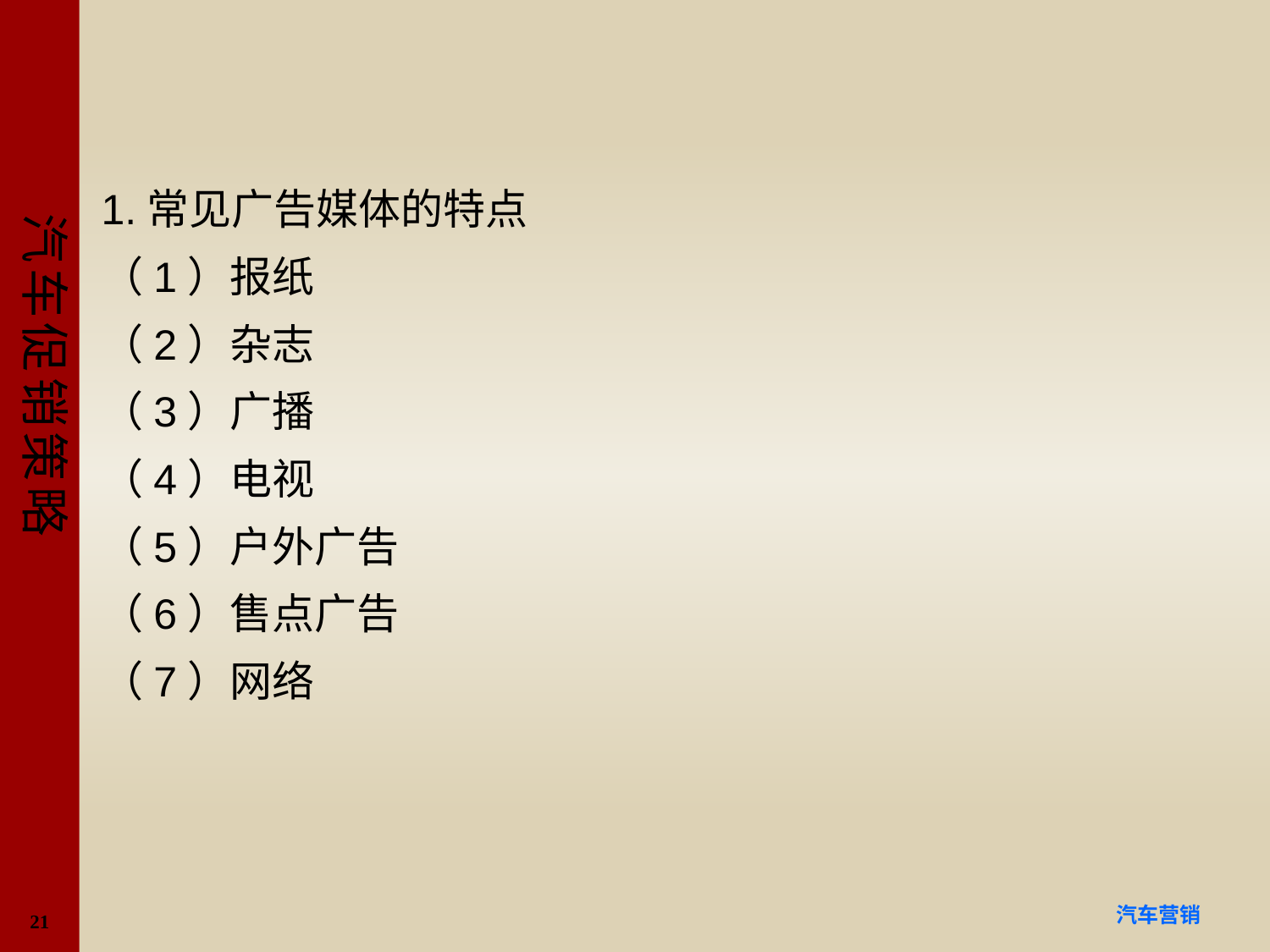

#
1.常见广告媒体的特点
（1）报纸
（2）杂志
（3）广播
（4）电视
（5）户外广告
（6）售点广告
（7）网络

21